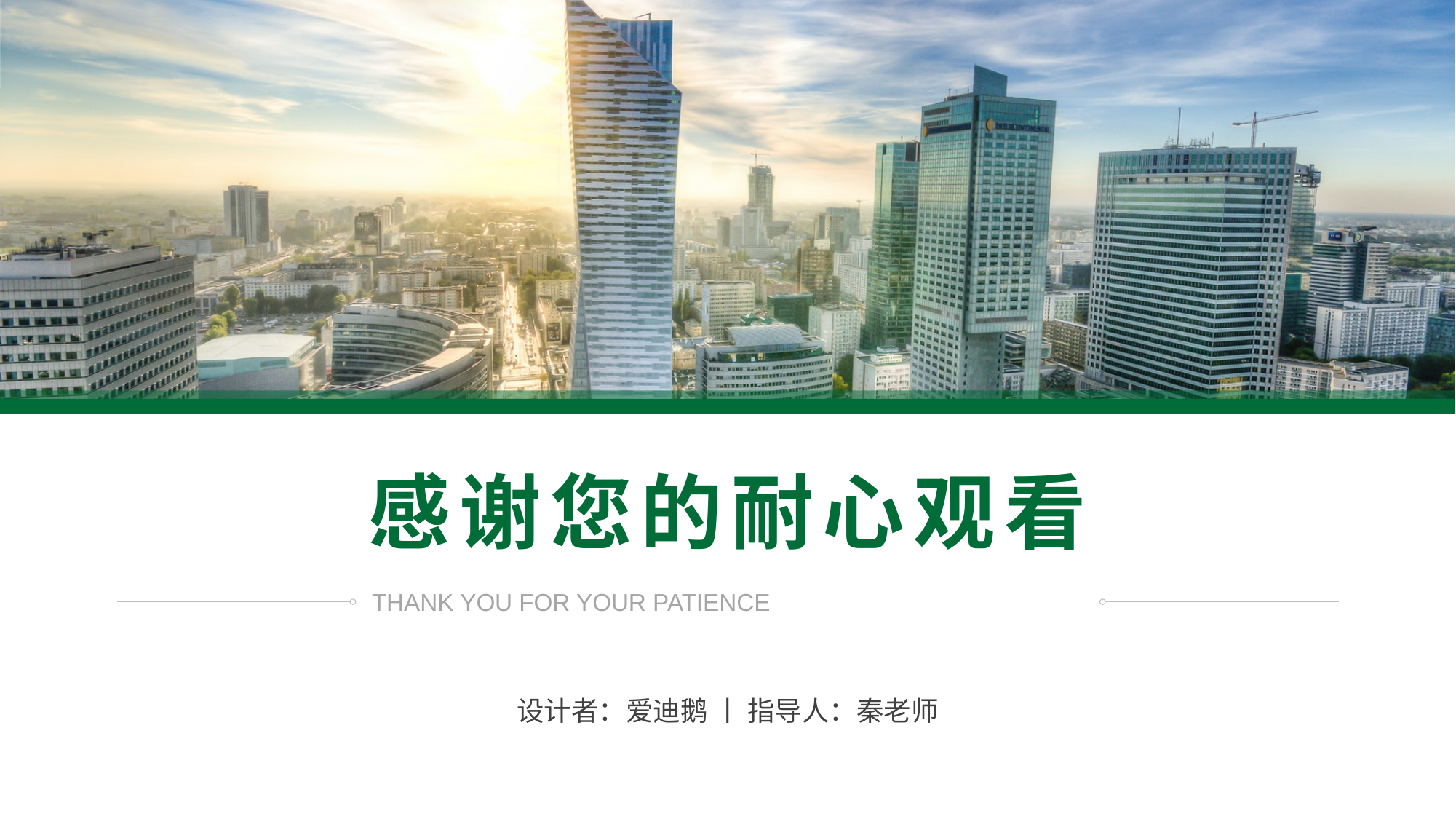

# 感谢您的耐心观看
THANK YOU FOR YOUR PATIENCE

设计者：爱迪鹅 丨 指导人：秦老师